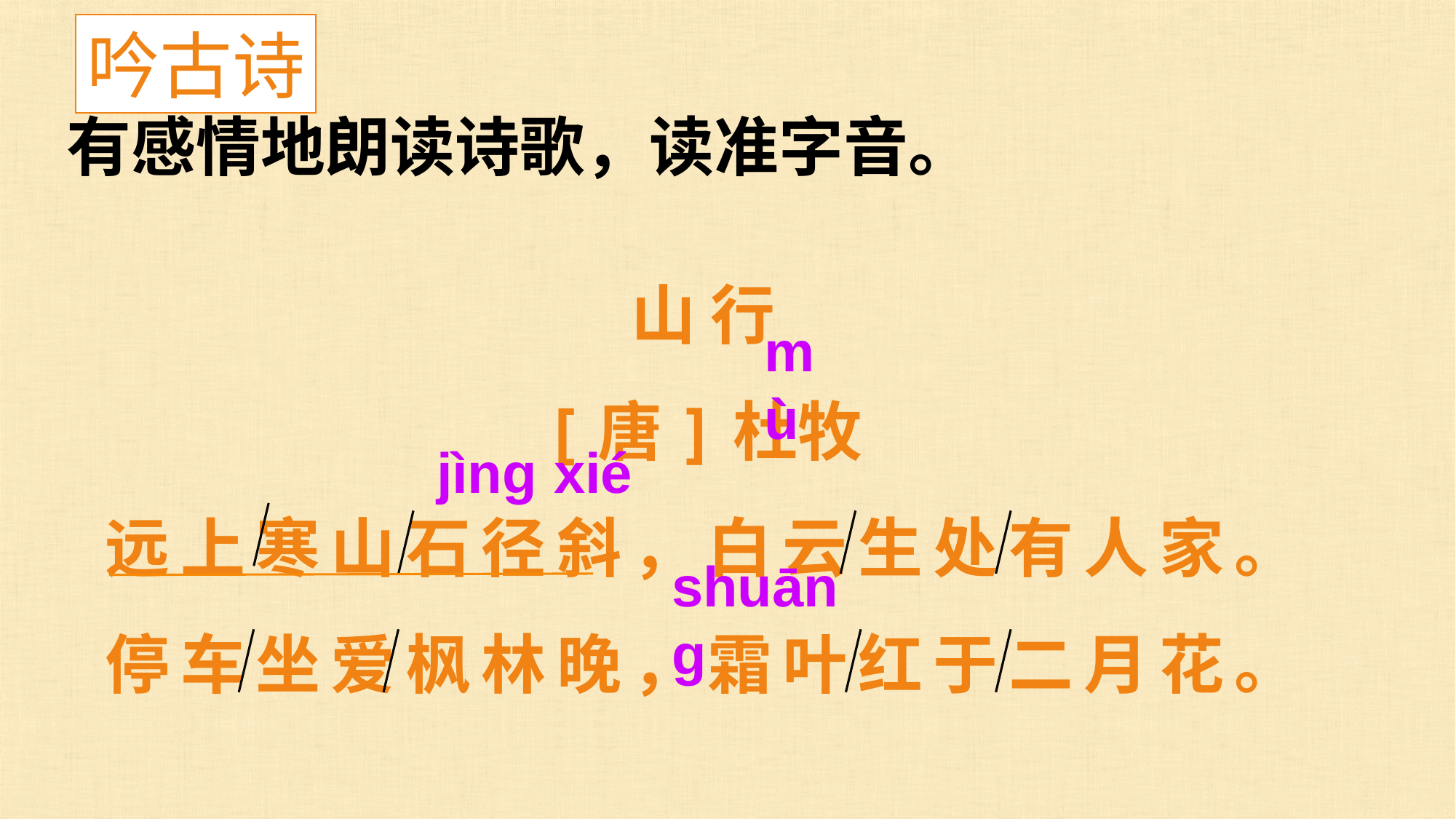

吟古诗
有感情地朗读诗歌，读准字音。
山 行
[唐]杜牧
远上寒山石径斜，白云生处有人家。
停车坐爱枫林晚，霜叶红于二月花。
mù
jìnɡ
xié
shuānɡ